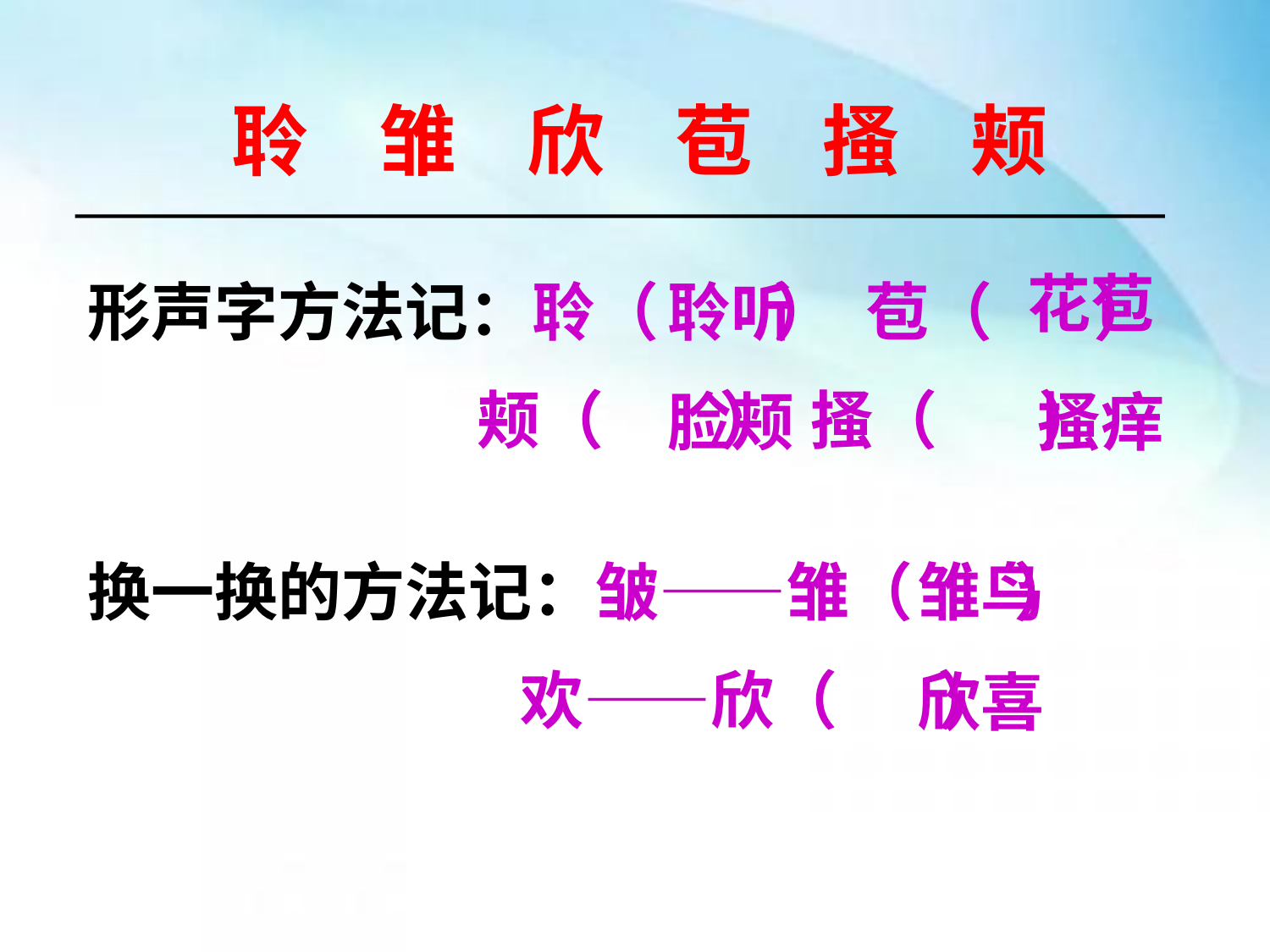

聆    雏    欣    苞    搔    颊

花苞
形声字方法记：聆（        ）  苞（       ）
                          颊（        ）  搔（       ）
聆听

脸颊
搔痒

换一换的方法记：皱——雏（       ）
                             欢——欣（       ）
雏鸟

欣喜